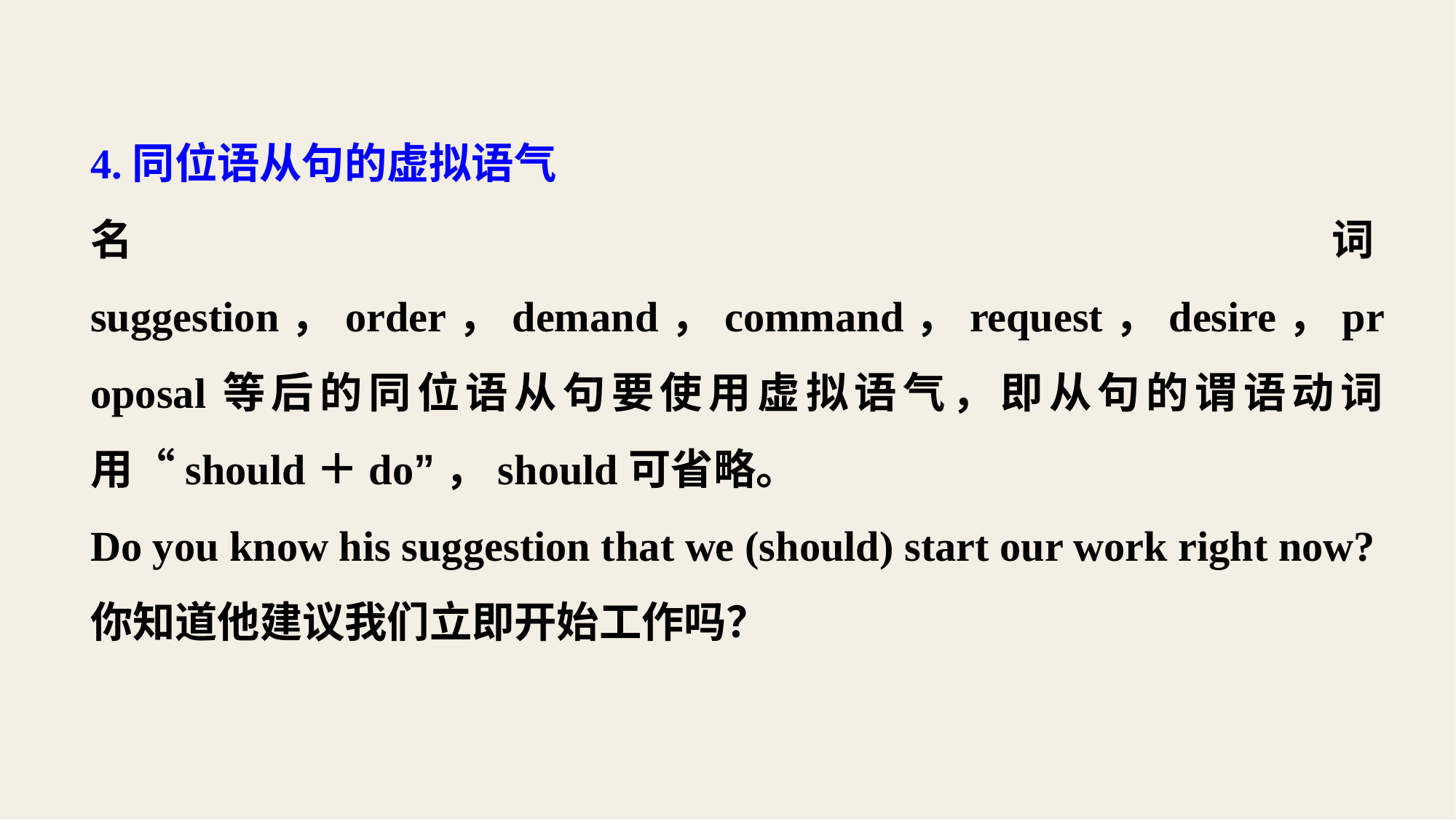

4.同位语从句的虚拟语气
名词suggestion，order，demand，command，request，desire，proposal等后的同位语从句要使用虚拟语气，即从句的谓语动词用“should＋do”，should可省略。
Do you know his suggestion that we (should) start our work right now?
你知道他建议我们立即开始工作吗？